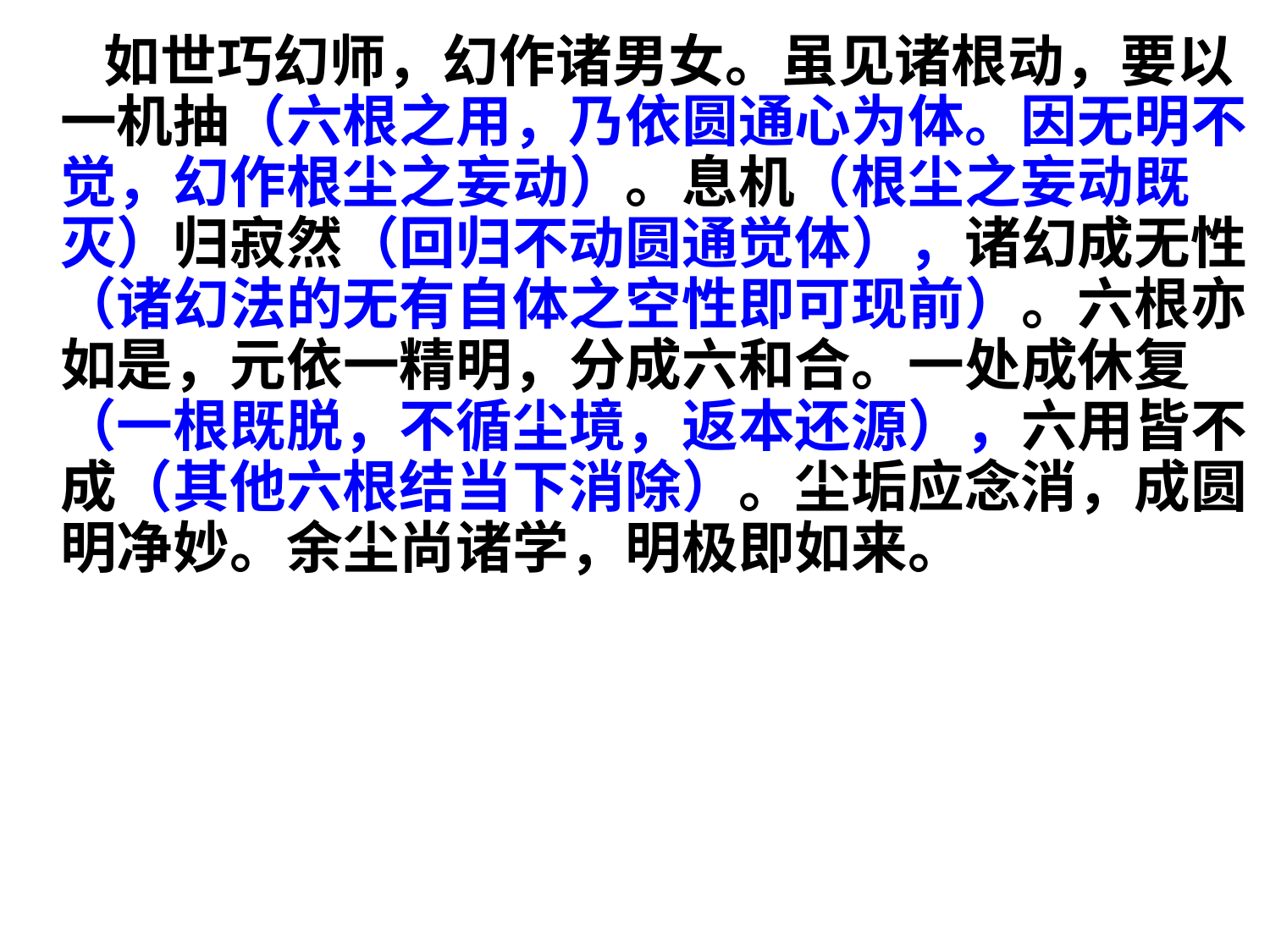

如世巧幻师，幻作诸男女。虽见诸根动，要以一机抽（六根之用，乃依圆通心为体。因无明不觉，幻作根尘之妄动）。息机（根尘之妄动既灭）归寂然（回归不动圆通觉体），诸幻成无性（诸幻法的无有自体之空性即可现前）。六根亦如是，元依一精明，分成六和合。一处成休复（一根既脱，不循尘境，返本还源），六用皆不成（其他六根结当下消除）。尘垢应念消，成圆明净妙。余尘尚诸学，明极即如来。